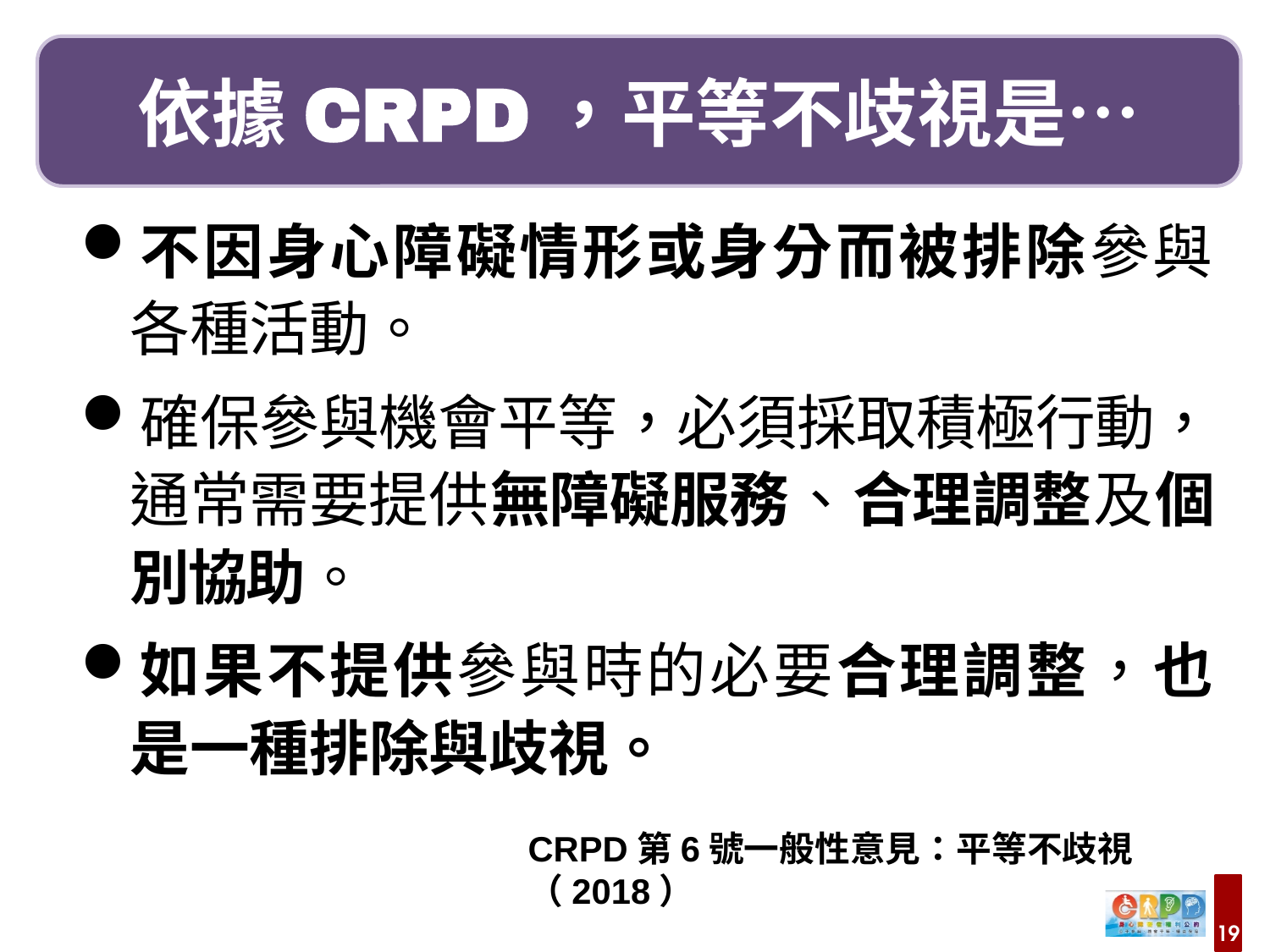

依據CRPD，平等不歧視是…
不因身心障礙情形或身分而被排除參與各種活動。
確保參與機會平等，必須採取積極行動，通常需要提供無障礙服務、合理調整及個別協助。
如果不提供參與時的必要合理調整，也是一種排除與歧視。

CRPD第6號一般性意見：平等不歧視（2018）
19